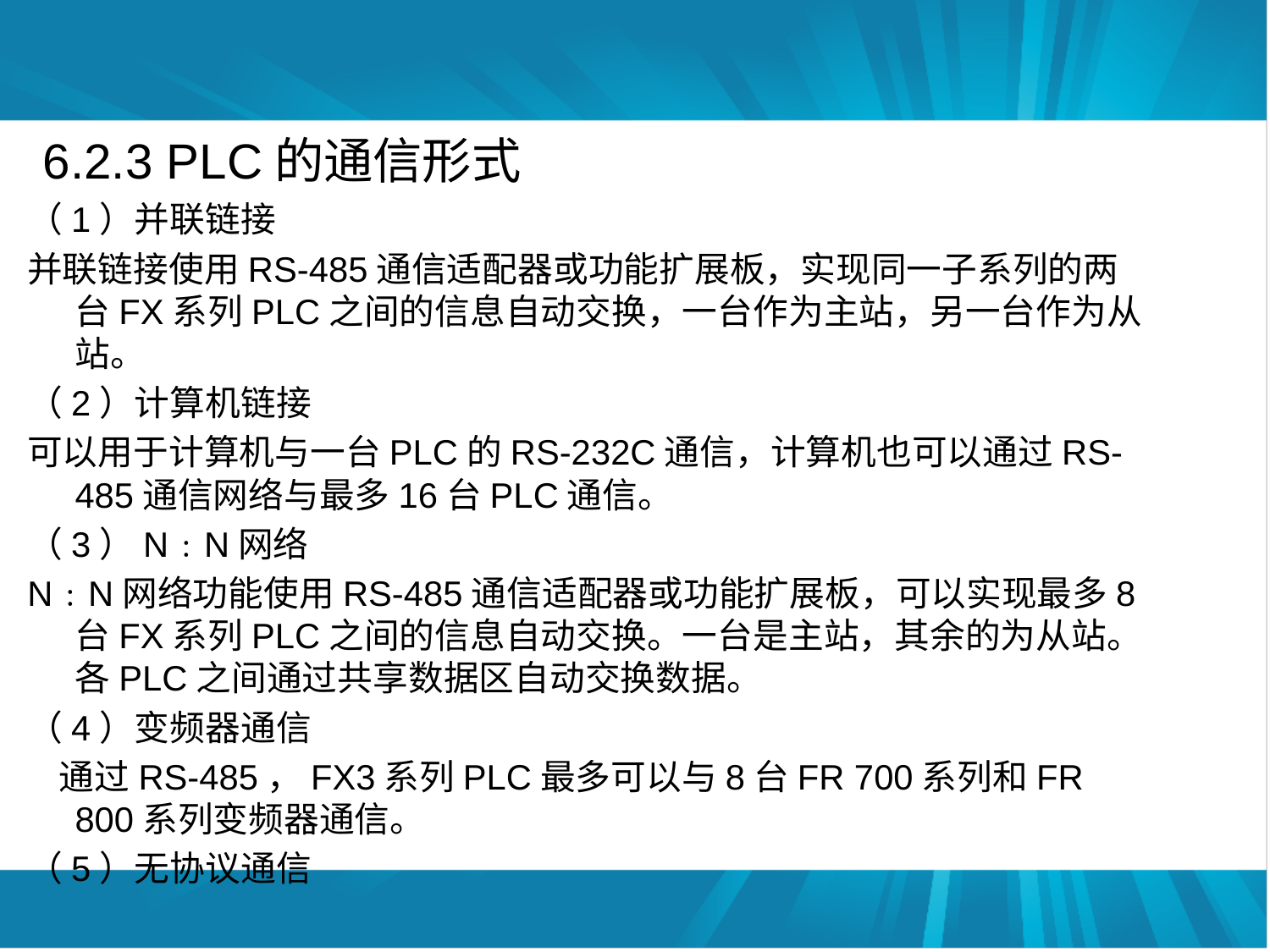

#
 6.2.3 PLC的通信形式
（1）并联链接
并联链接使用RS-485通信适配器或功能扩展板，实现同一子系列的两台FX系列PLC之间的信息自动交换，一台作为主站，另一台作为从站。
（2）计算机链接
可以用于计算机与一台PLC的RS-232C通信，计算机也可以通过RS-485通信网络与最多16台PLC通信。
（3）N﹕N网络
N﹕N网络功能使用RS-485通信适配器或功能扩展板，可以实现最多8台FX系列PLC之间的信息自动交换。一台是主站，其余的为从站。各PLC之间通过共享数据区自动交换数据。
（4）变频器通信
   通过RS-485，FX3系列PLC最多可以与8台FR 700系列和FR 800系列变频器通信。
（5）无协议通信